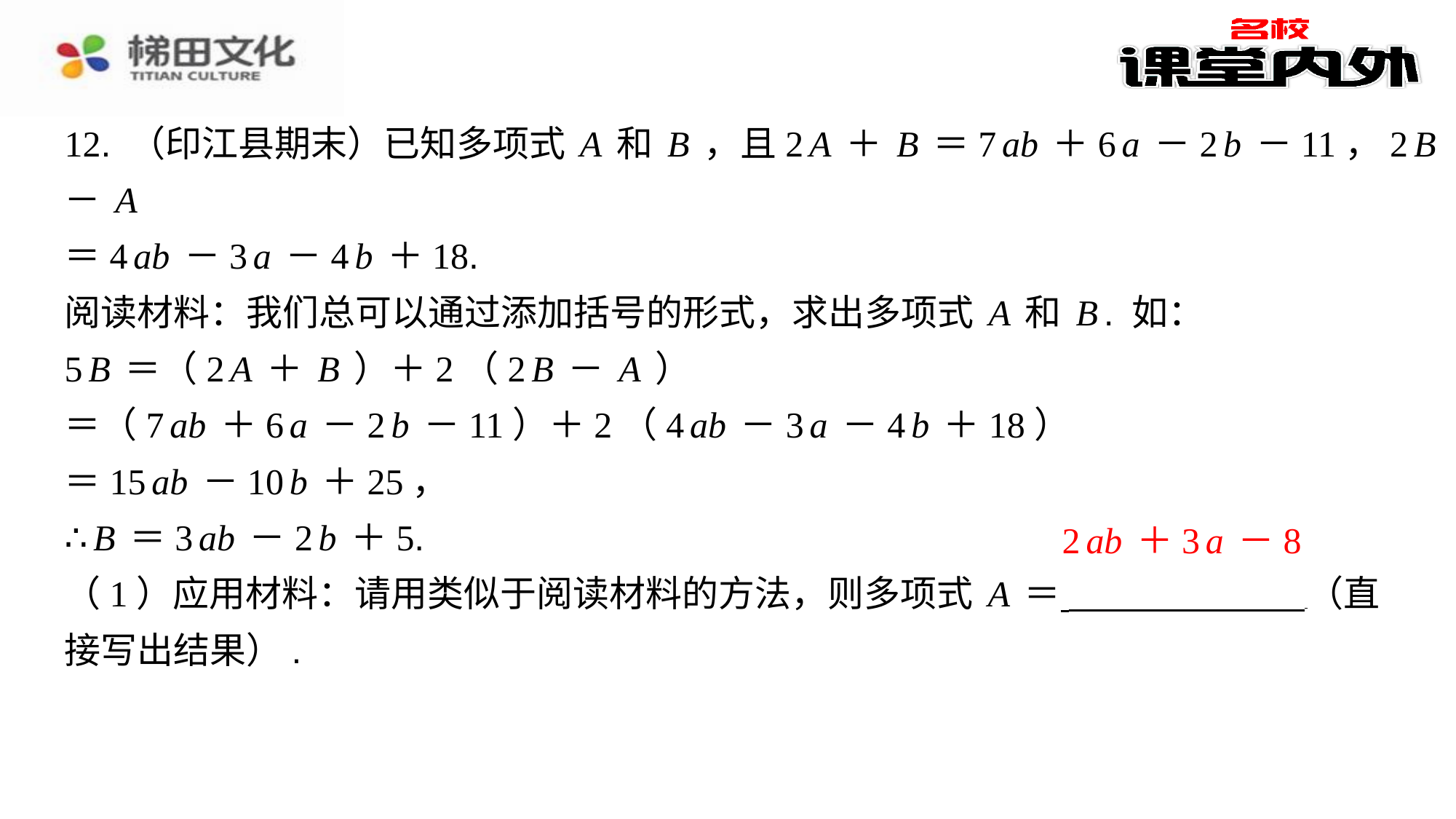

12. （印江县期末）已知多项式A和B，且2A＋B＝7ab＋6a－2b－11，2B－A
＝4ab－3a－4b＋18.
阅读材料：我们总可以通过添加括号的形式，求出多项式A和B. 如：
5B＝（2A＋B）＋2（2B－A）
＝（7ab＋6a－2b－11）＋2（4ab－3a－4b＋18）
＝15ab－10b＋25，
∴B＝3ab－2b＋5.
（1）应用材料：请用类似于阅读材料的方法，则多项式A＝                                     （直
接写出结果）.
2ab＋3a－8